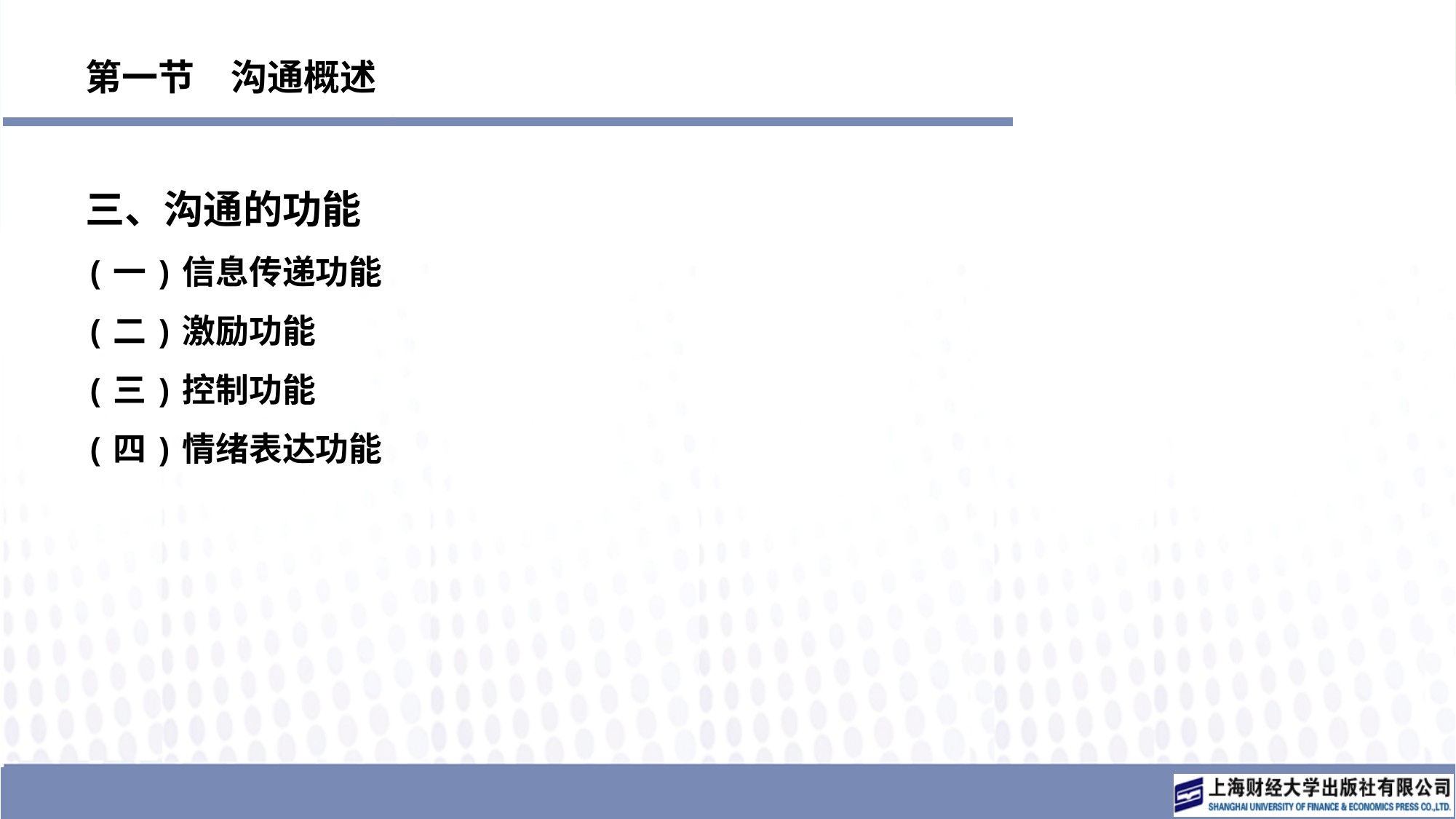

# 第一节　沟通概述
三、沟通的功能
(一)信息传递功能
(二)激励功能
(三)控制功能
(四)情绪表达功能